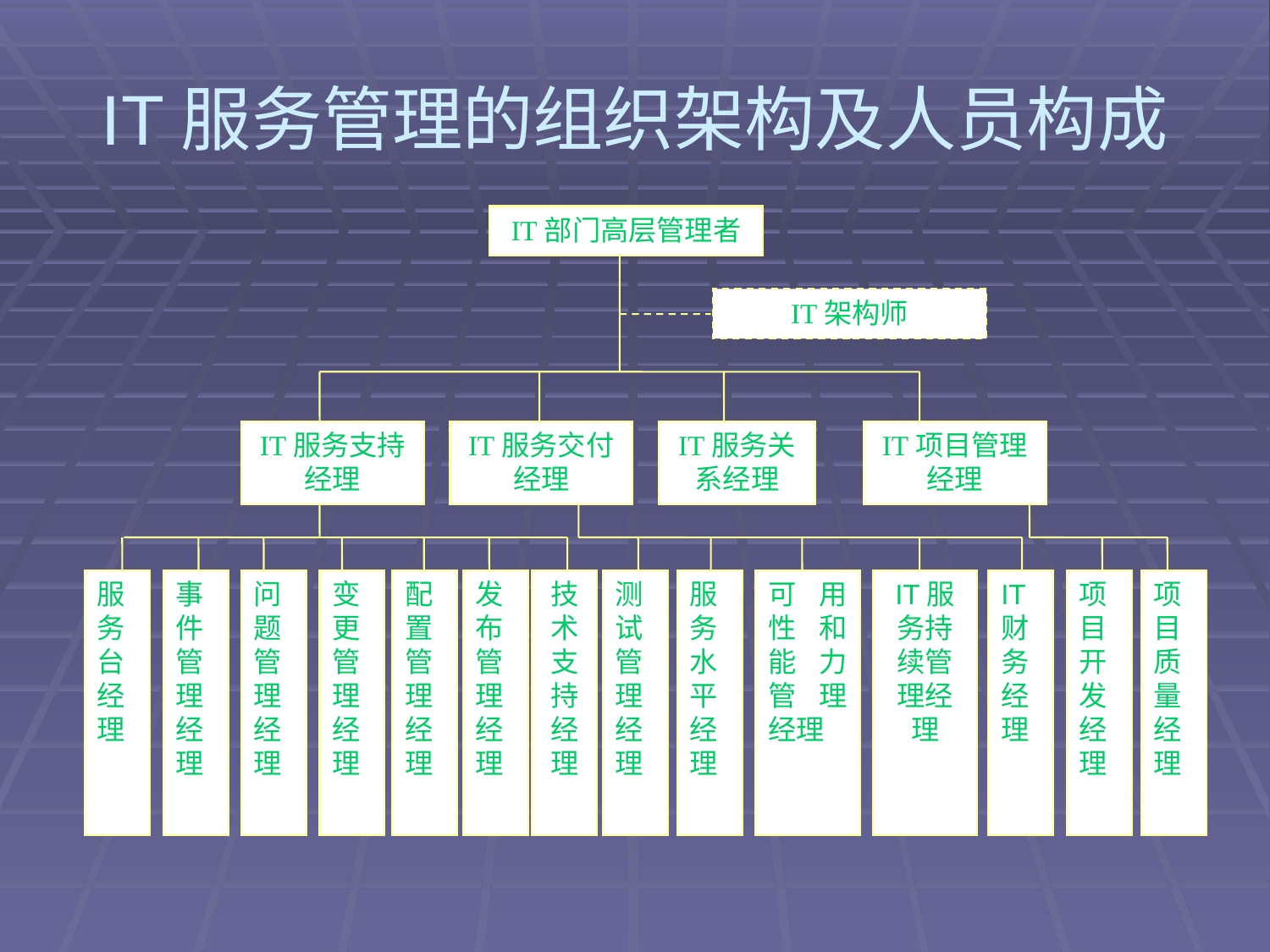

# IT服务管理的组织架构及人员构成
IT部门高层管理者

IT架构师

IT服务支持经理
IT服务交付经理
IT服务关系经理

IT项目管理经理

服务台经理
事件管理经理
问题管理经理
变更管理经理
配置管理经理
发布管理经理
技术支持经理

测试管理经理
服务水平经理

可用性和能力管理经理

IT服务持续管理经理

IT财务经理

项目开发经理
项目质量经理